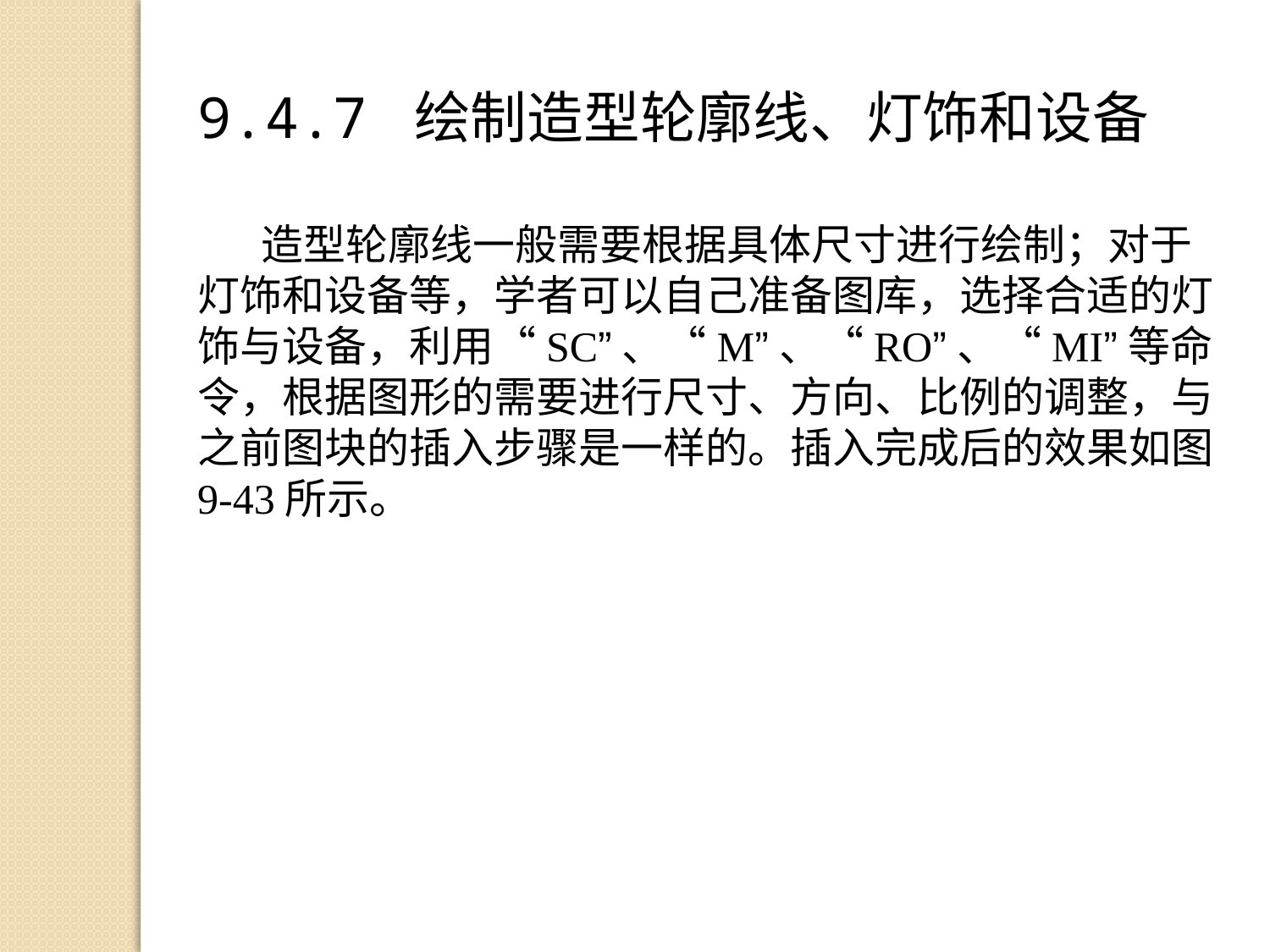

9.4.7 绘制造型轮廓线、灯饰和设备

造型轮廓线一般需要根据具体尺寸进行绘制；对于灯饰和设备等，学者可以自己准备图库，选择合适的灯饰与设备，利用“SC”、“M”、“RO”、“MI”等命令，根据图形的需要进行尺寸、方向、比例的调整，与之前图块的插入步骤是一样的。插入完成后的效果如图9-43所示。